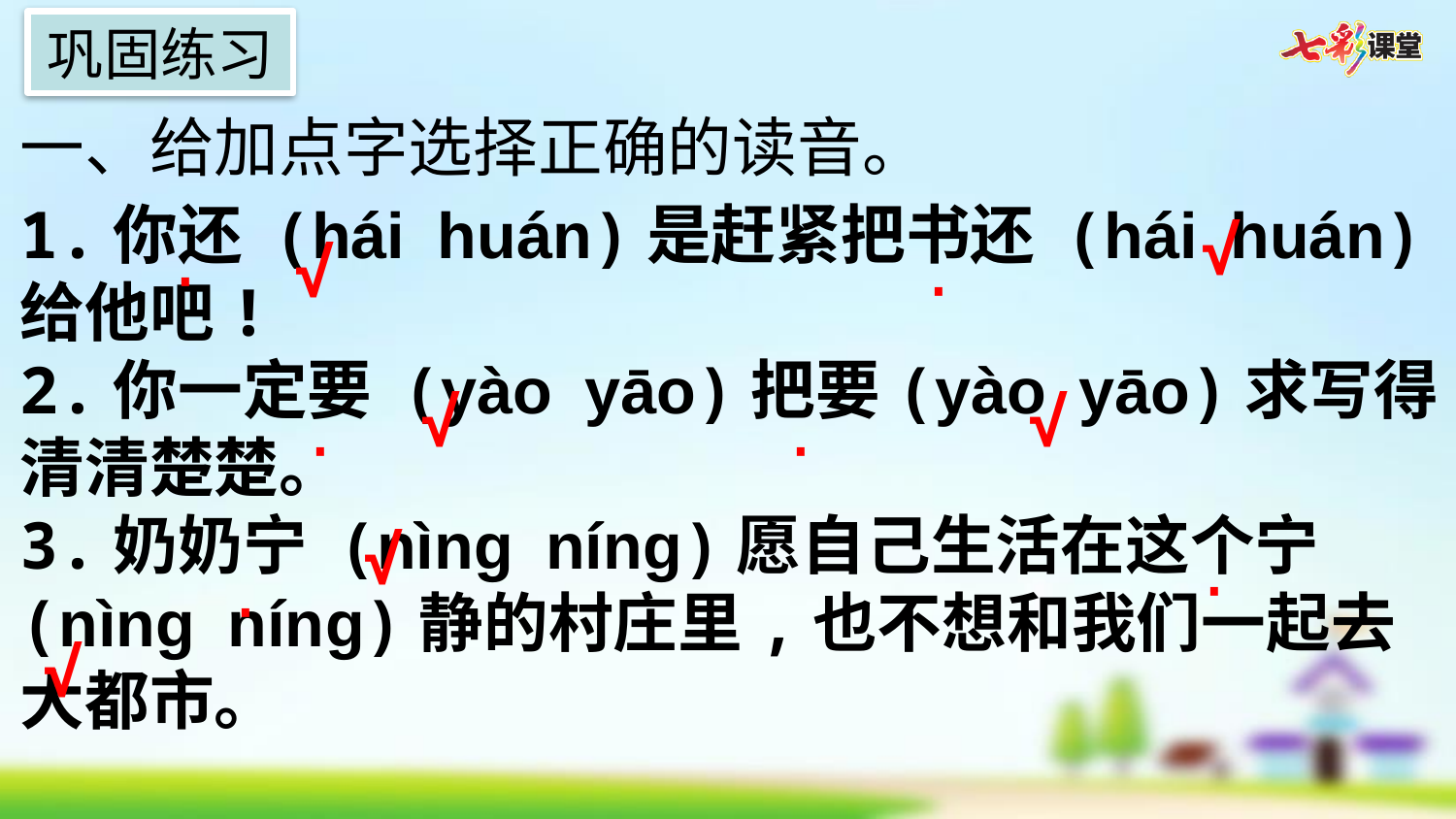

巩固练习
一、给加点字选择正确的读音。
1.你还 (hái huán)是赶紧把书还 (hái huán)给他吧!
2.你一定要 (yào yāo)把要(yào yāo)求写得清清楚楚。
3.奶奶宁 (nìnɡ nínɡ)愿自己生活在这个宁 (nìnɡ nínɡ)静的村庄里,也不想和我们一起去大都市。
√
·
√
·
√
√
·
·
√
·
·
√